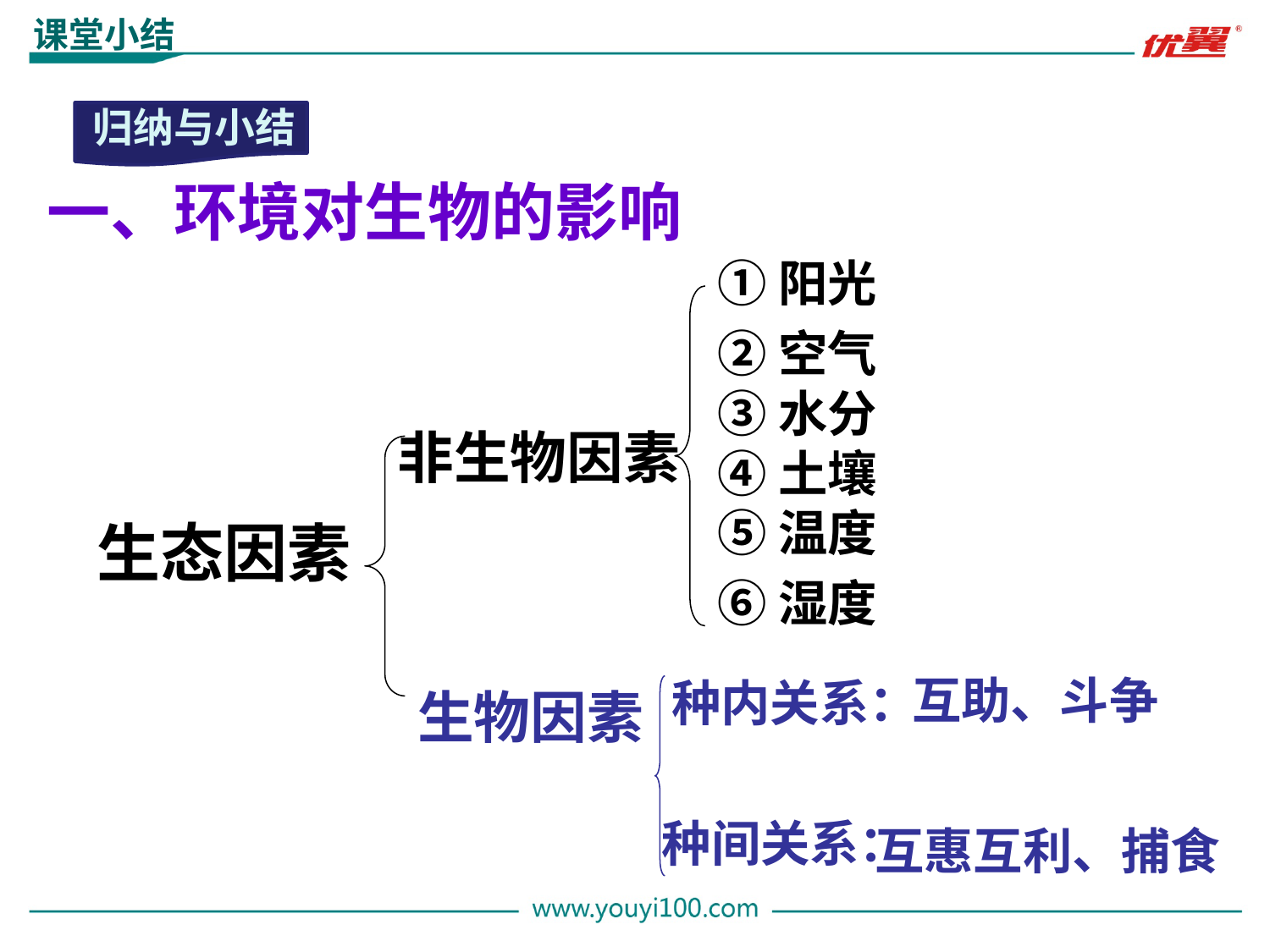

课堂小结
归纳与小结

一、环境对生物的影响
①阳光

②空气
③水分
非生物因素

④土壤
⑤温度
生态因素
⑥湿度
互助、斗争
种内关系：
生物因素

种间关系：
互惠互利、捕食